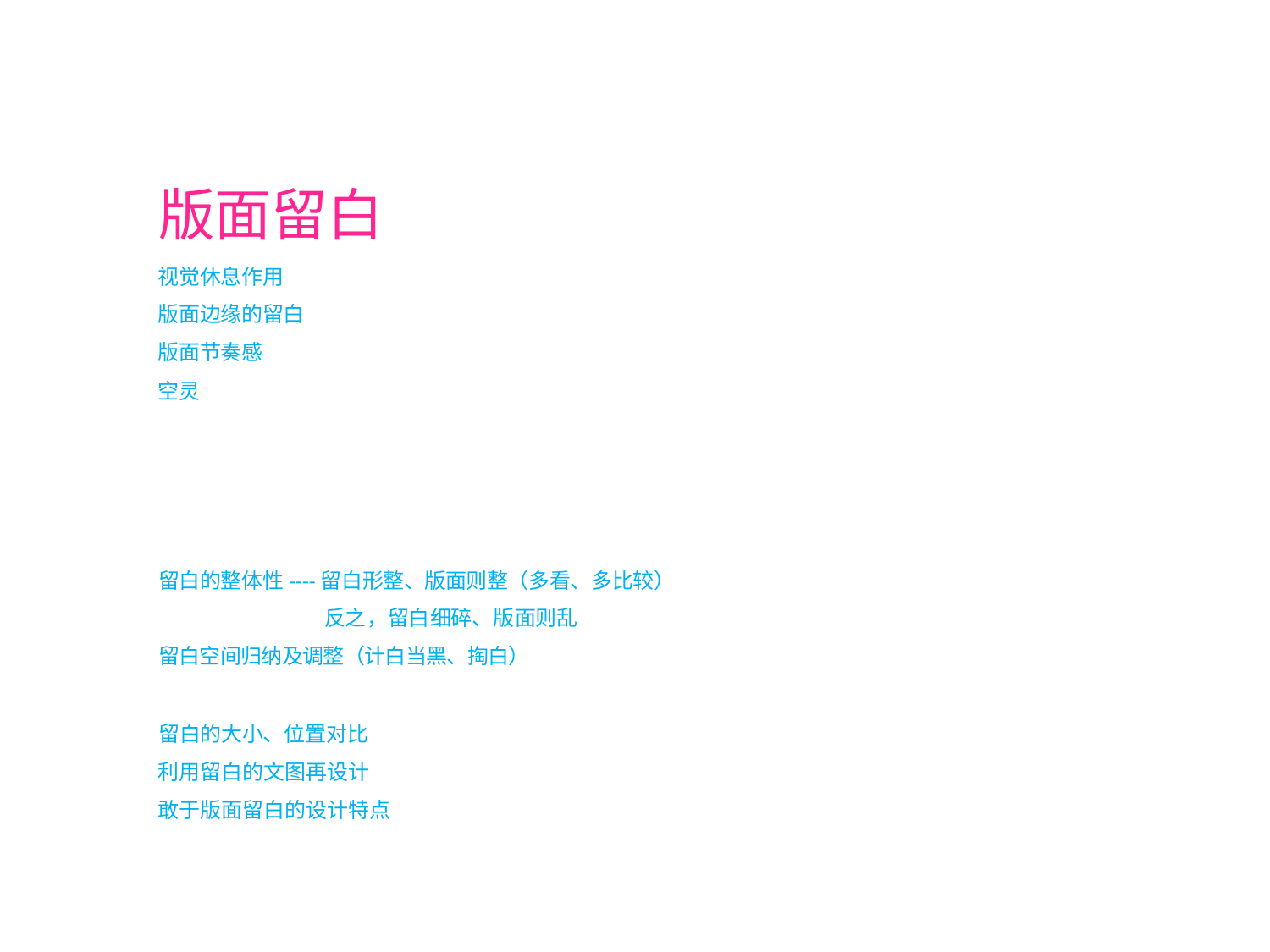

版面留白
视觉休息作用
版面边缘的留白
版面节奏感
空灵

留白的整体性----留白形整、版面则整（多看、多比较）
反之，留白细碎、版面则乱
留白空间归纳及调整（计白当黑、掏白）

留白的大小、位置对比
利用留白的文图再设计

敢于版面留白的设计特点